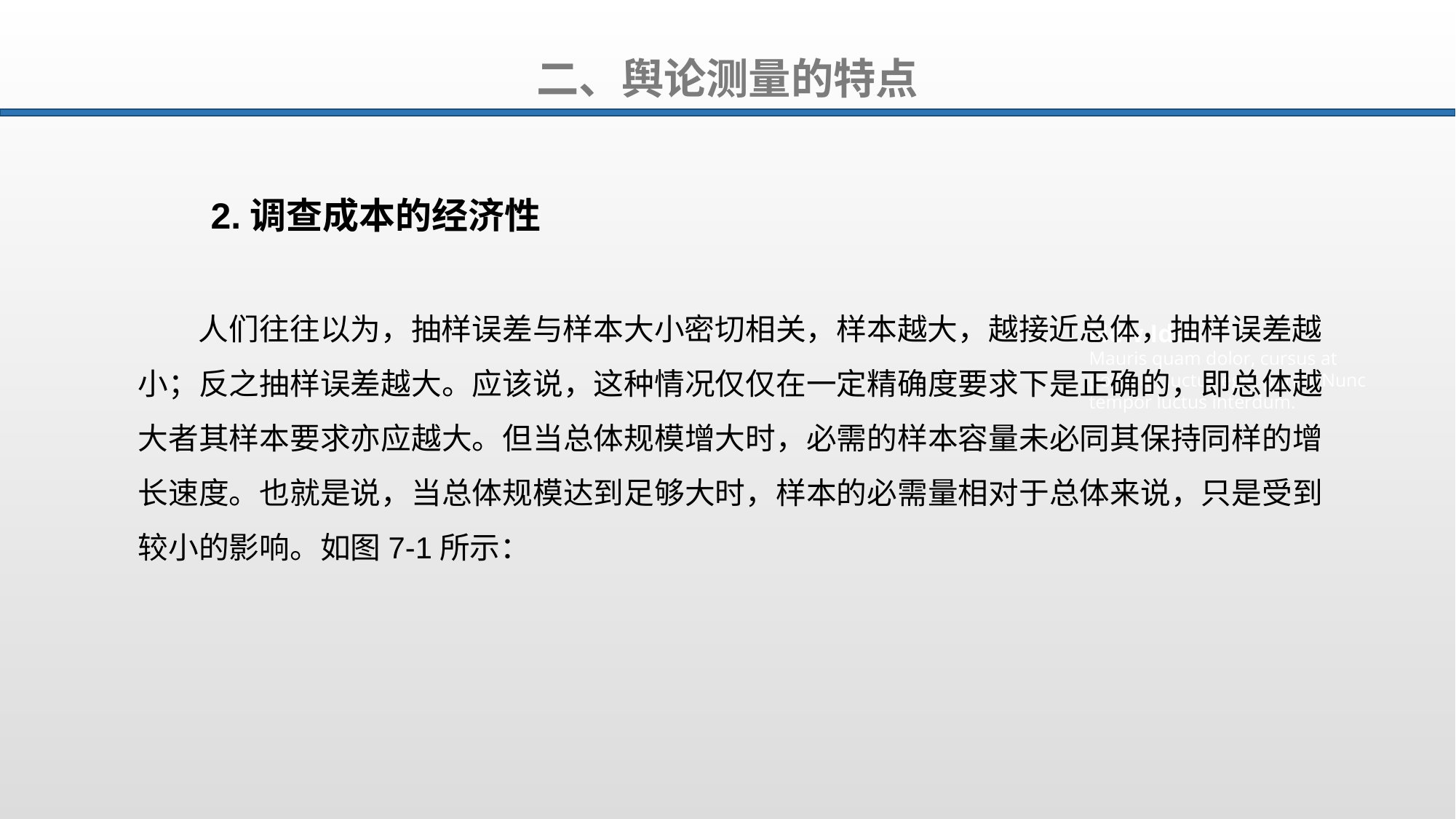

二、舆论测量的特点

2.调查成本的经济性
New Idea
Mauris quam dolor, cursus at porta et, luctus eget purus. Nunc tempor luctus interdum.
人们往往以为，抽样误差与样本大小密切相关，样本越大，越接近总体，抽样误差越小；反之抽样误差越大。应该说，这种情况仅仅在一定精确度要求下是正确的，即总体越大者其样本要求亦应越大。但当总体规模增大时，必需的样本容量未必同其保持同样的增长速度。也就是说，当总体规模达到足够大时，样本的必需量相对于总体来说，只是受到较小的影响。如图7-1所示：